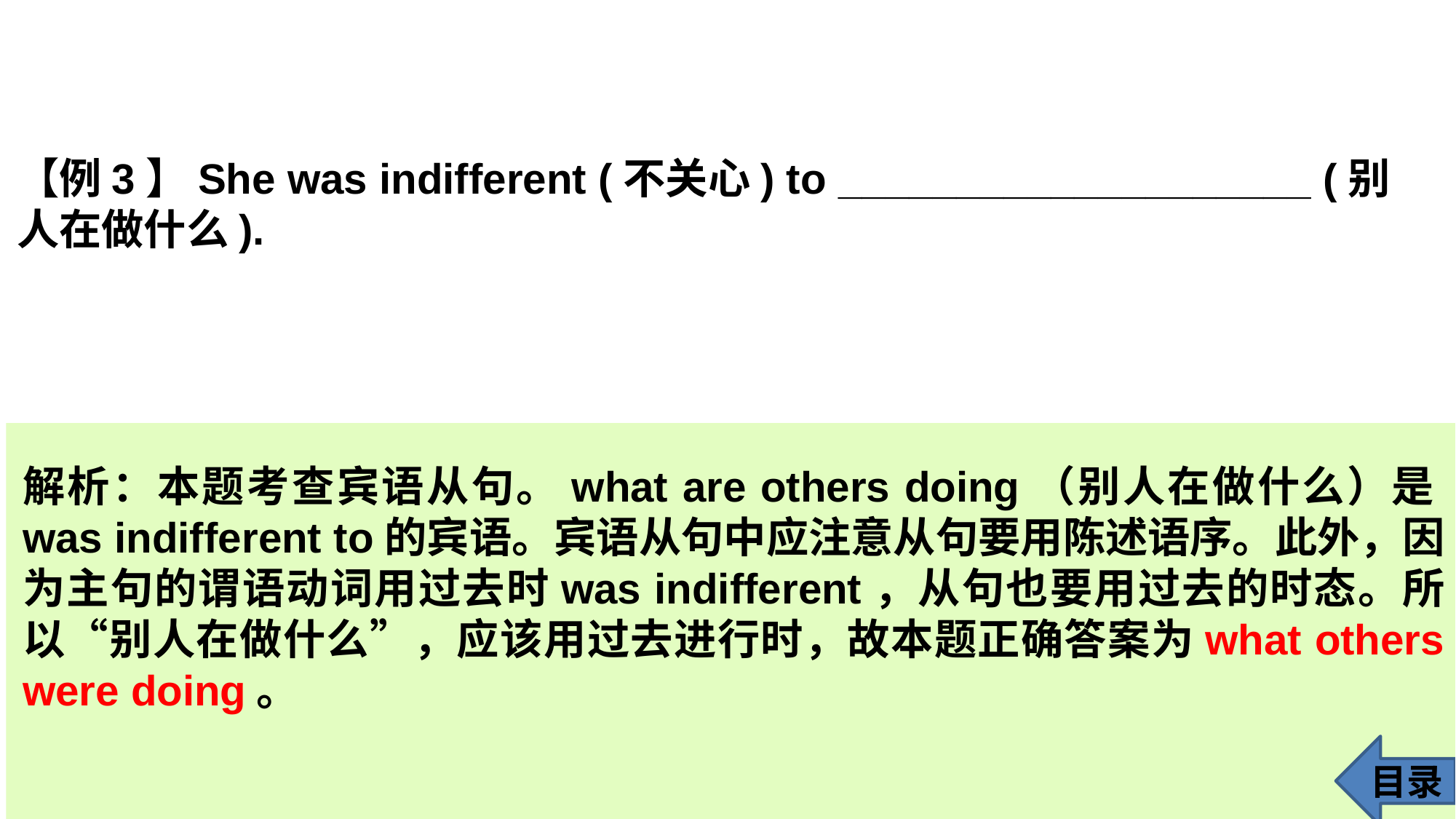

【例3】She was indifferent (不关心) to ____________________ (别人在做什么).

解析：本题考查宾语从句。what are others doing（别人在做什么）是was indifferent to的宾语。宾语从句中应注意从句要用陈述语序。此外，因为主句的谓语动词用过去时was indifferent，从句也要用过去的时态。所以“别人在做什么”，应该用过去进行时，故本题正确答案为what others were doing。
目录
23